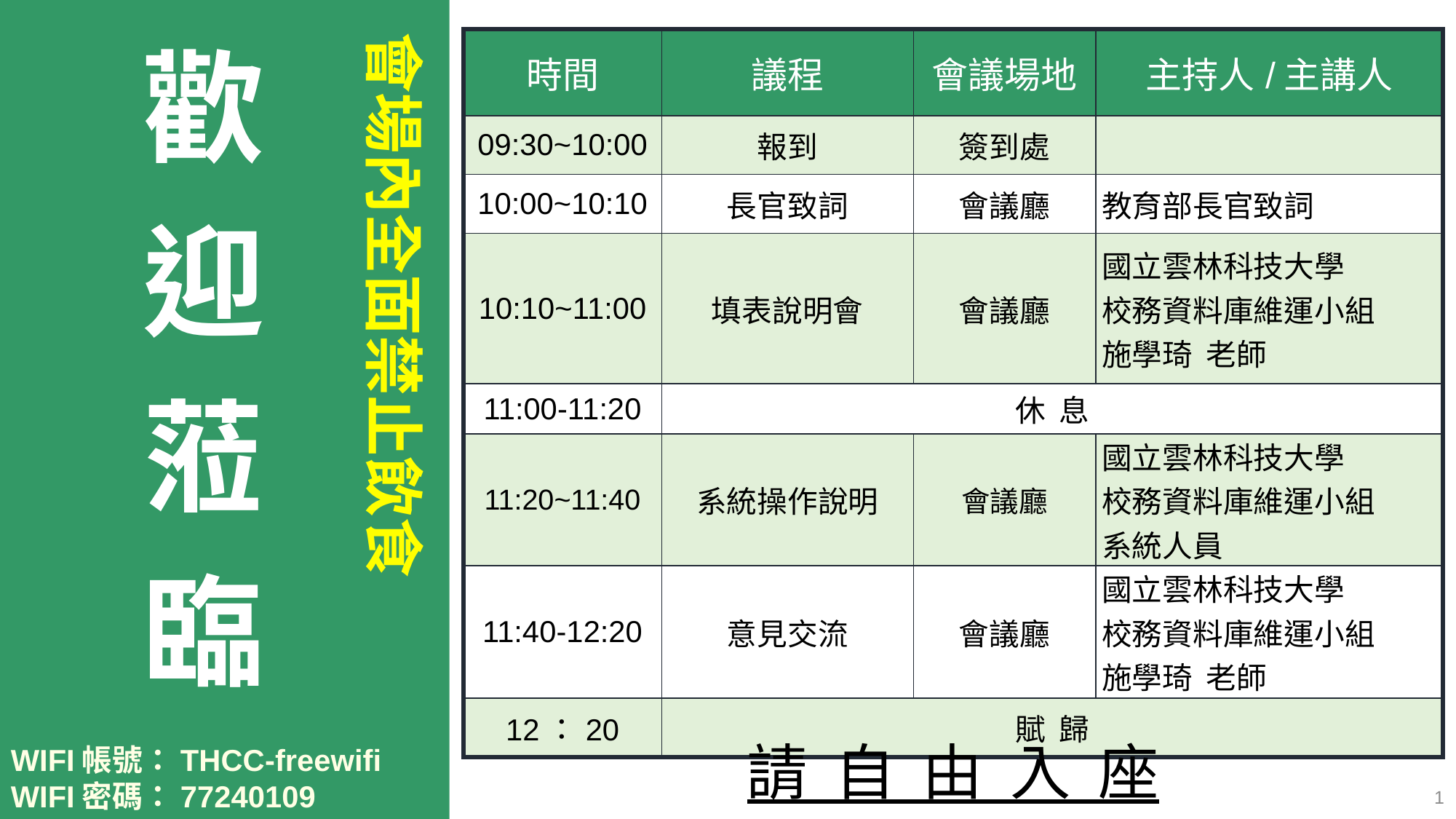

WIFI帳號：THCC-freewifi
WIFI密碼：77240109
歡
迎
蒞
臨

會場內全面禁止飲食
| 時間 | 議程 | 會議場地 | 主持人/主講人 |
| --- | --- | --- | --- |
| 09:30~10:00 | 報到 | 簽到處 |  |
| 10:00~10:10 | 長官致詞 | 會議廳 | 教育部長官致詞 |
| 10:10~11:00 | 填表說明會 | 會議廳 | 國立雲林科技大學 校務資料庫維運小組 施學琦 老師 |
| 11:00-11:20 | 休 息 |  |  |
| 11:20~11:40 | 系統操作說明 | 會議廳 | 國立雲林科技大學 校務資料庫維運小組 系統人員 |
| 11:40-12:20 | 意見交流 | 會議廳 | 國立雲林科技大學 校務資料庫維運小組 施學琦 老師 |
| 12：20 | 賦 歸 |  |  |
請  自  由  入  座
1